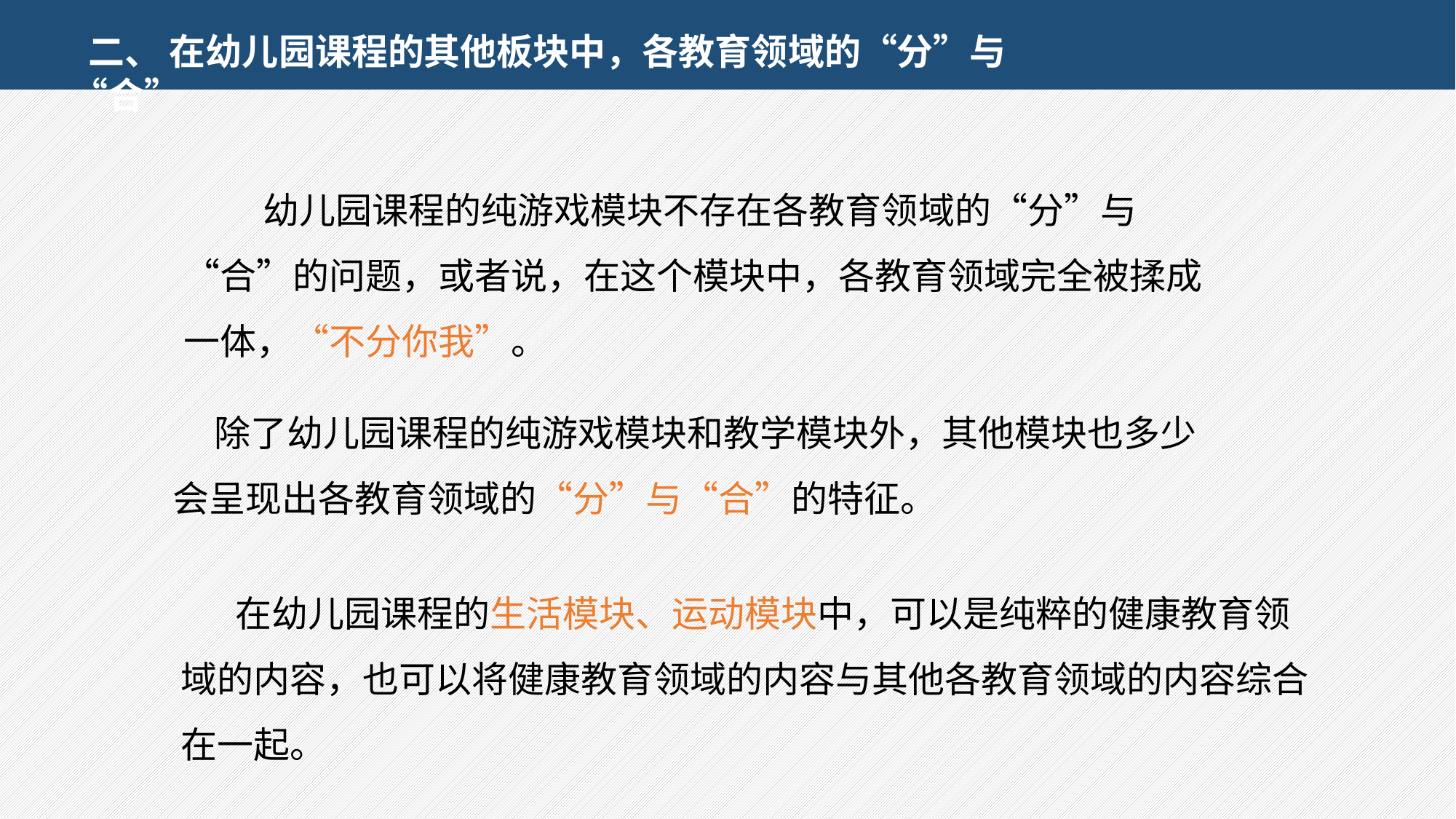

二、 在幼儿园课程的其他板块中，各教育领域的“分”与“合”
  幼儿园课程的纯游戏模块不存在各教育领域的“分”与“合”的问题，或者说，在这个模块中，各教育领域完全被揉成一体，“不分你我”。
    除了幼儿园课程的纯游戏模块和教学模块外，其他模块也多少会呈现出各教育领域的“分”与“合”的特征。
在幼儿园课程的生活模块、运动模块中，可以是纯粹的健康教育领域的内容，也可以将健康教育领域的内容与其他各教育领域的内容综合在一起。